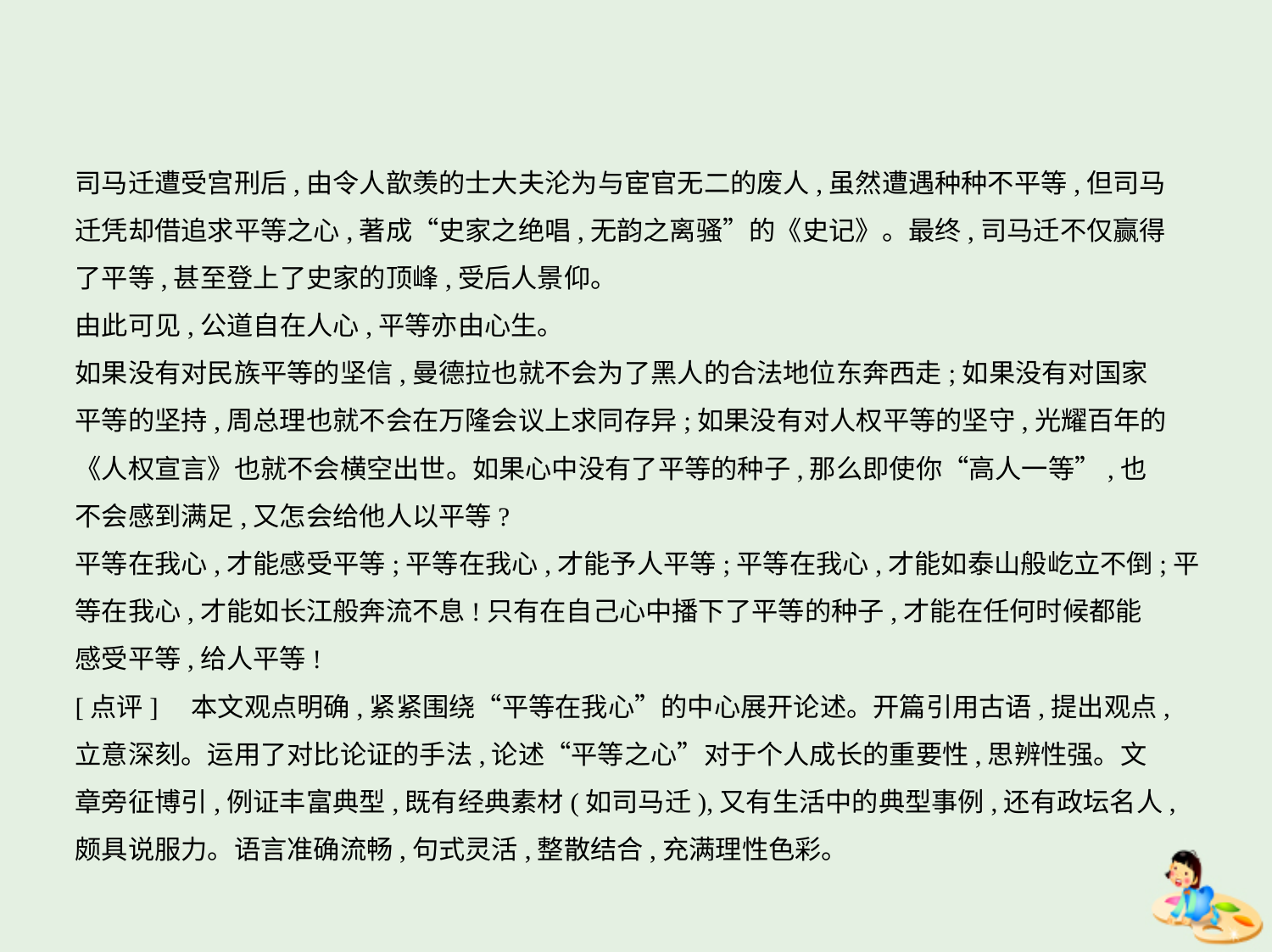

司马迁遭受宫刑后,由令人歆羡的士大夫沦为与宦官无二的废人,虽然遭遇种种不平等,但司马
迁凭却借追求平等之心,著成“史家之绝唱,无韵之离骚”的《史记》。最终,司马迁不仅赢得
了平等,甚至登上了史家的顶峰,受后人景仰。
由此可见,公道自在人心,平等亦由心生。
如果没有对民族平等的坚信,曼德拉也就不会为了黑人的合法地位东奔西走;如果没有对国家
平等的坚持,周总理也就不会在万隆会议上求同存异;如果没有对人权平等的坚守,光耀百年的
《人权宣言》也就不会横空出世。如果心中没有了平等的种子,那么即使你“高人一等”,也
不会感到满足,又怎会给他人以平等?
平等在我心,才能感受平等;平等在我心,才能予人平等;平等在我心,才能如泰山般屹立不倒;平
等在我心,才能如长江般奔流不息!只有在自己心中播下了平等的种子,才能在任何时候都能
感受平等,给人平等!
[点评]　本文观点明确,紧紧围绕“平等在我心”的中心展开论述。开篇引用古语,提出观点,
立意深刻。运用了对比论证的手法,论述“平等之心”对于个人成长的重要性,思辨性强。文
章旁征博引,例证丰富典型,既有经典素材(如司马迁),又有生活中的典型事例,还有政坛名人,
颇具说服力。语言准确流畅,句式灵活,整散结合,充满理性色彩。